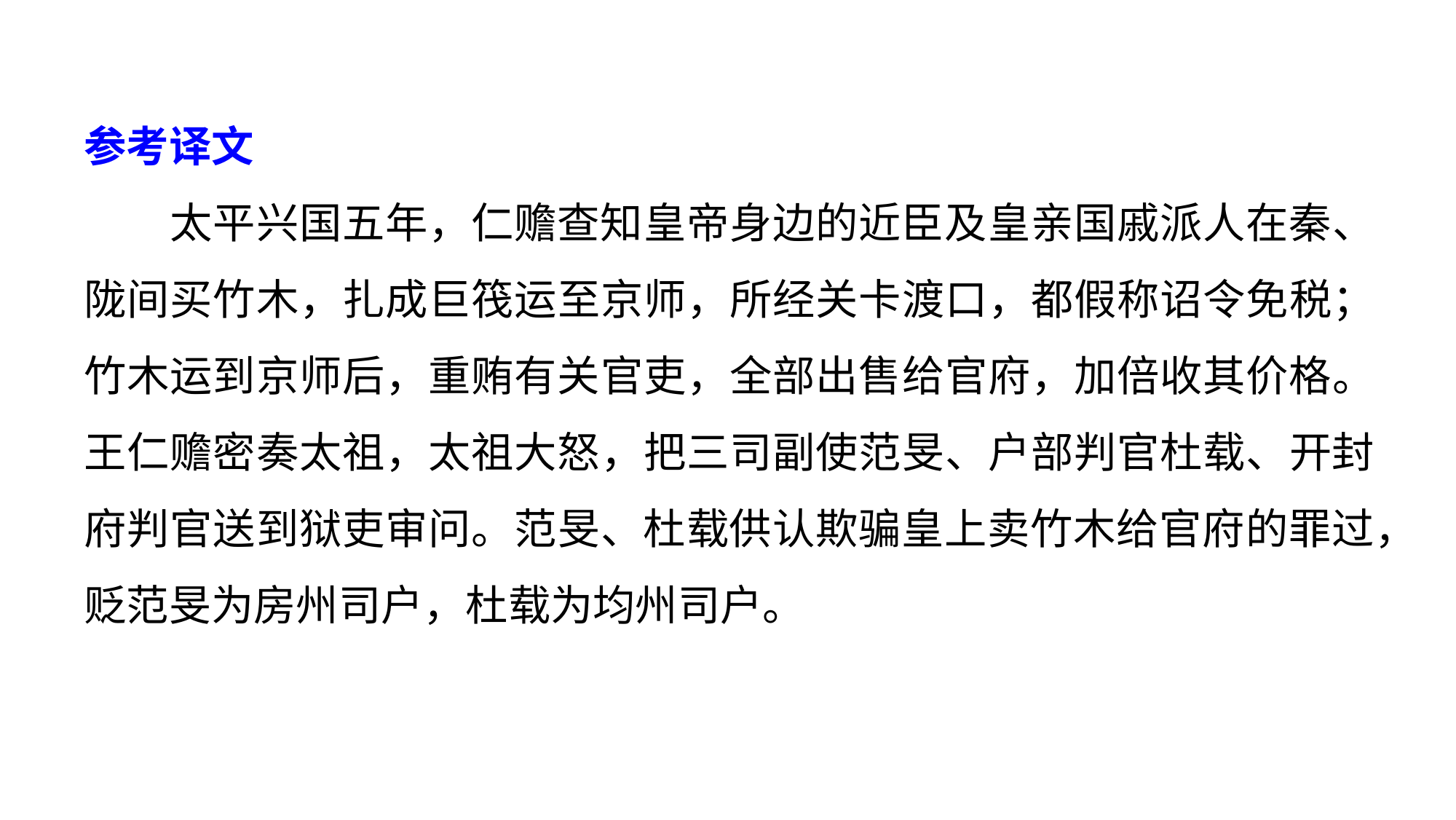

参考译文
太平兴国五年，仁赡查知皇帝身边的近臣及皇亲国戚派人在秦、陇间买竹木，扎成巨筏运至京师，所经关卡渡口，都假称诏令免税；竹木运到京师后，重贿有关官吏，全部出售给官府，加倍收其价格。王仁赡密奏太祖，太祖大怒，把三司副使范旻、户部判官杜载、开封府判官送到狱吏审问。范旻、杜载供认欺骗皇上卖竹木给官府的罪过，贬范旻为房州司户，杜载为均州司户。